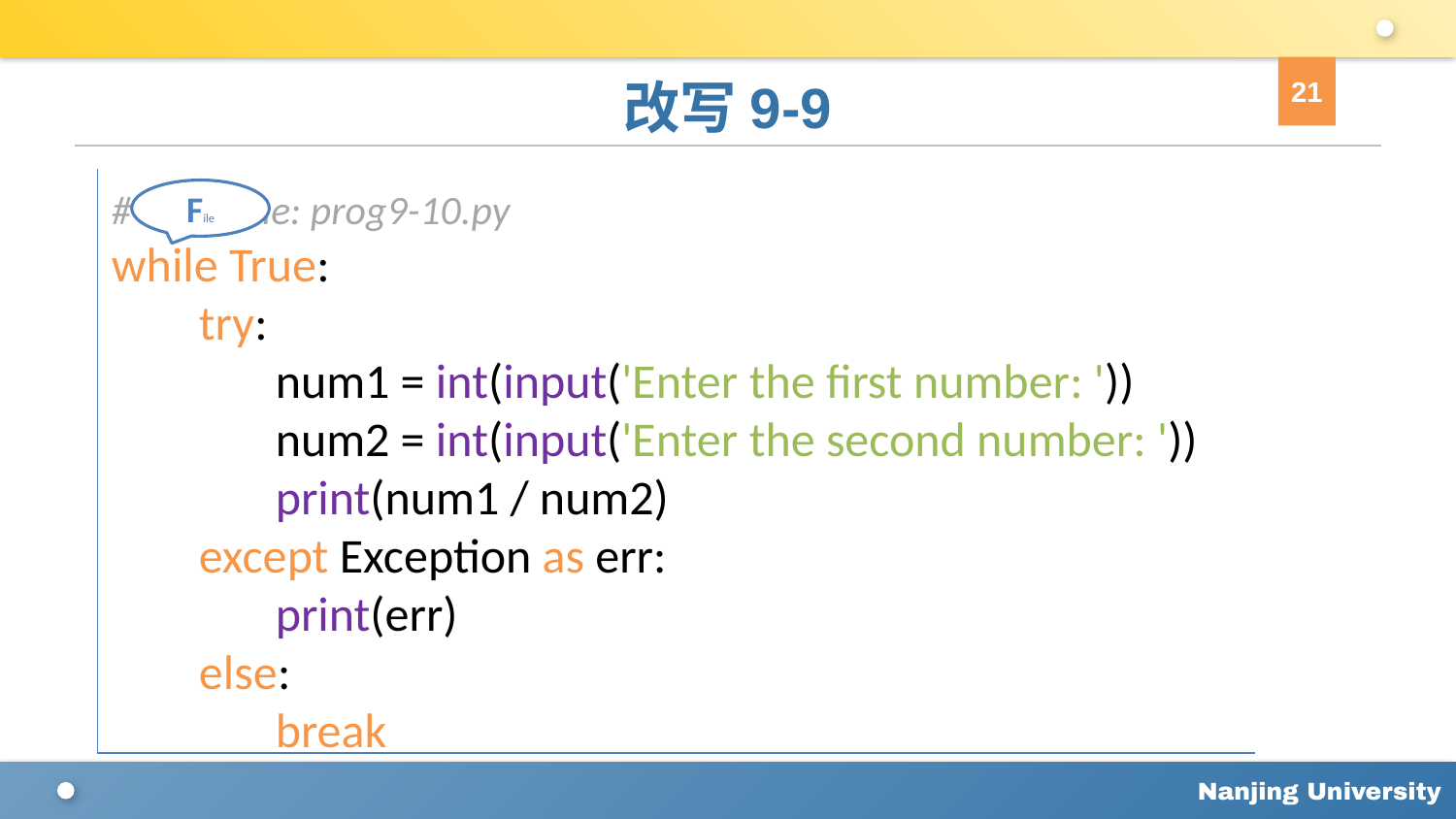

21
# 改写9-9

# Filename: prog9-10.py
while True:
        try:
               num1 = int(input('Enter the first number: '))
               num2 = int(input('Enter the second number: '))
               print(num1 / num2)
        except Exception as err:
               print(err)
        else:
               break

File